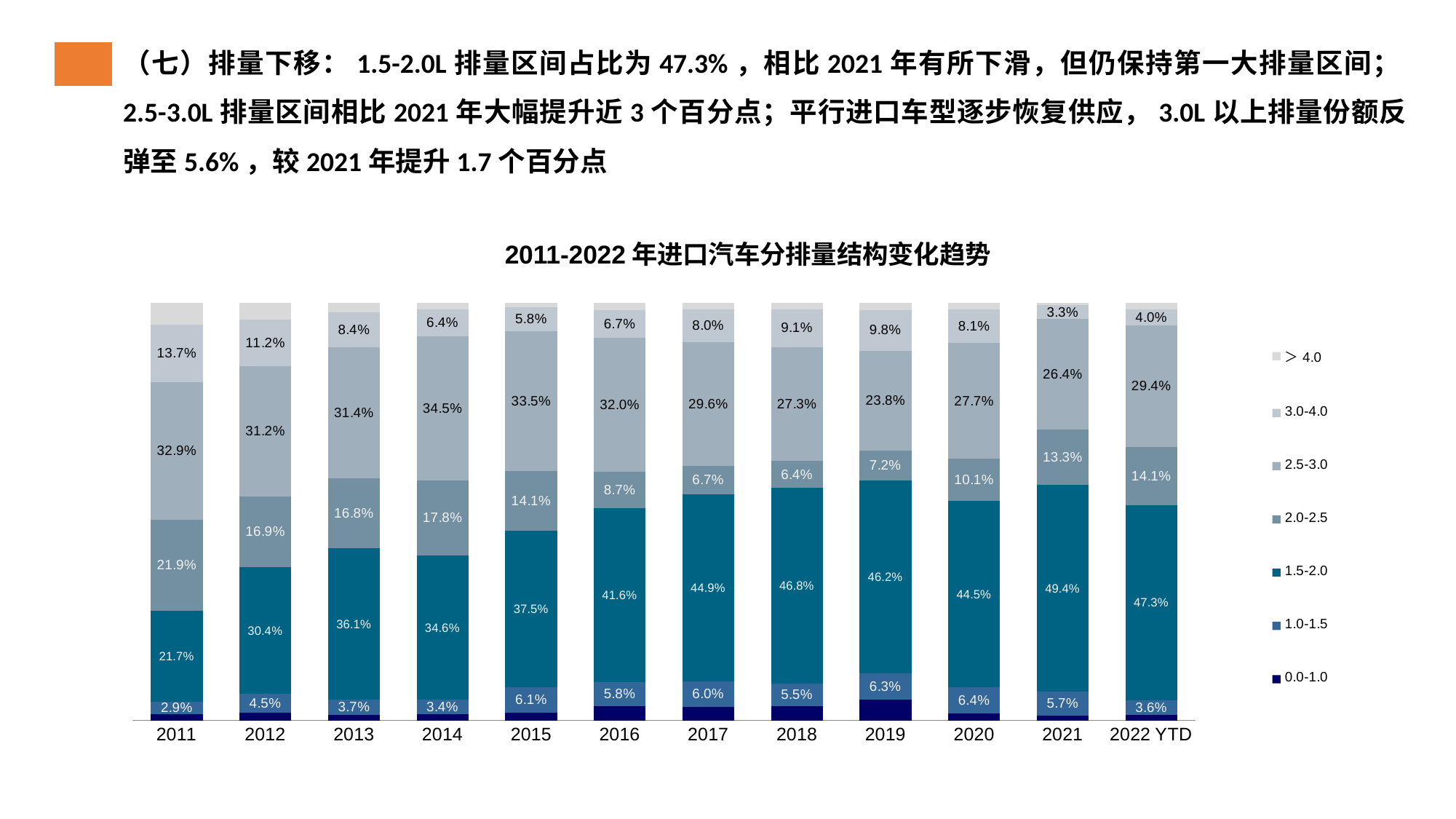

（七）排量下移：1.5-2.0L排量区间占比为47.3%，相比2021年有所下滑，但仍保持第一大排量区间；2.5-3.0L排量区间相比2021年大幅提升近3个百分点；平行进口车型逐步恢复供应，3.0L以上排量份额反弹至5.6%，较2021年提升1.7个百分点

2011-2022年进口汽车分排量结构变化趋势

### Chart

| Category | 0.0-1.0 | 1.0-1.5 | 1.5-2.0 | 2.0-2.5 | 2.5-3.0 | 3.0-4.0 | ＞4.0 |
|---|---|---|---|---|---|---|---|
| 2011 | 0.0157590114838954 | 0.0290817980359338 | 0.217189962345544 | 0.219045162921268 | 0.329005551330953 | 0.136664063949375 | 0.0532544499330293 |
| 2012 | 0.0181882784156786 | 0.044945207016494 | 0.304490967573026 | 0.168837191906347 | 0.311562628567154 | 0.111671092493548 | 0.0403046340277518 |
| 2013 | 0.0134902358978078 | 0.0370515234796934 | 0.360895757189569 | 0.167648818697757 | 0.314195399470372 | 0.0841222928220444 | 0.0225959724427567 |
| 2014 | 0.01592763335974 | 0.033701137566625 | 0.346114601298983 | 0.178306872308253 | 0.34547545523214 | 0.0642547287597307 | 0.0162195714745284 |
| 2015 | 0.0187419072861303 | 0.0608731015720316 | 0.37545424373735 | 0.141470688599382 | 0.334835714986888 | 0.0583797276641097 | 0.0102446161541086 |
| 2016 | 0.034307400526999 | 0.0579232509152527 | 0.416185397930868 | 0.0872958656230325 | 0.319842910775497 | 0.0672856443300972 | 0.0171595298982534 |
| 2017 | 0.0329121936187756 | 0.0600902799177154 | 0.448759483971983 | 0.0670786451349618 | 0.295759175820973 | 0.0795212832407492 | 0.0158789382948422 |
| 2018 | 0.0339578766446537 | 0.0549478628118695 | 0.467845900027114 | 0.0640039706064826 | 0.27288360700187 | 0.0908901235759356 | 0.0154706593320741 |
| 2019 | 0.050336908666278 | 0.0626455198658088 | 0.461504071873849 | 0.0718970962192553 | 0.238477330195529 | 0.0976248296679912 | 0.0175142435112893 |
| 2020 | 0.0166866710676349 | 0.0636800096021125 | 0.444988897557463 | 0.100786172958051 | 0.277291004020885 | 0.0809128008161796 | 0.0156544439776751 |
| 2021 | 0.0119485597518499 | 0.0569720873721794 | 0.494331328951165 | 0.133382812857719 | 0.26416848310473 | 0.0333081676354928 | 0.00588856032686302 |
| 2022 YTD | 0.0132378336113864 | 0.0362221581097411 | 0.472899236085849 | 0.141092058554208 | 0.29418011983459 | 0.0399560132629211 | 0.0156504141526908 |